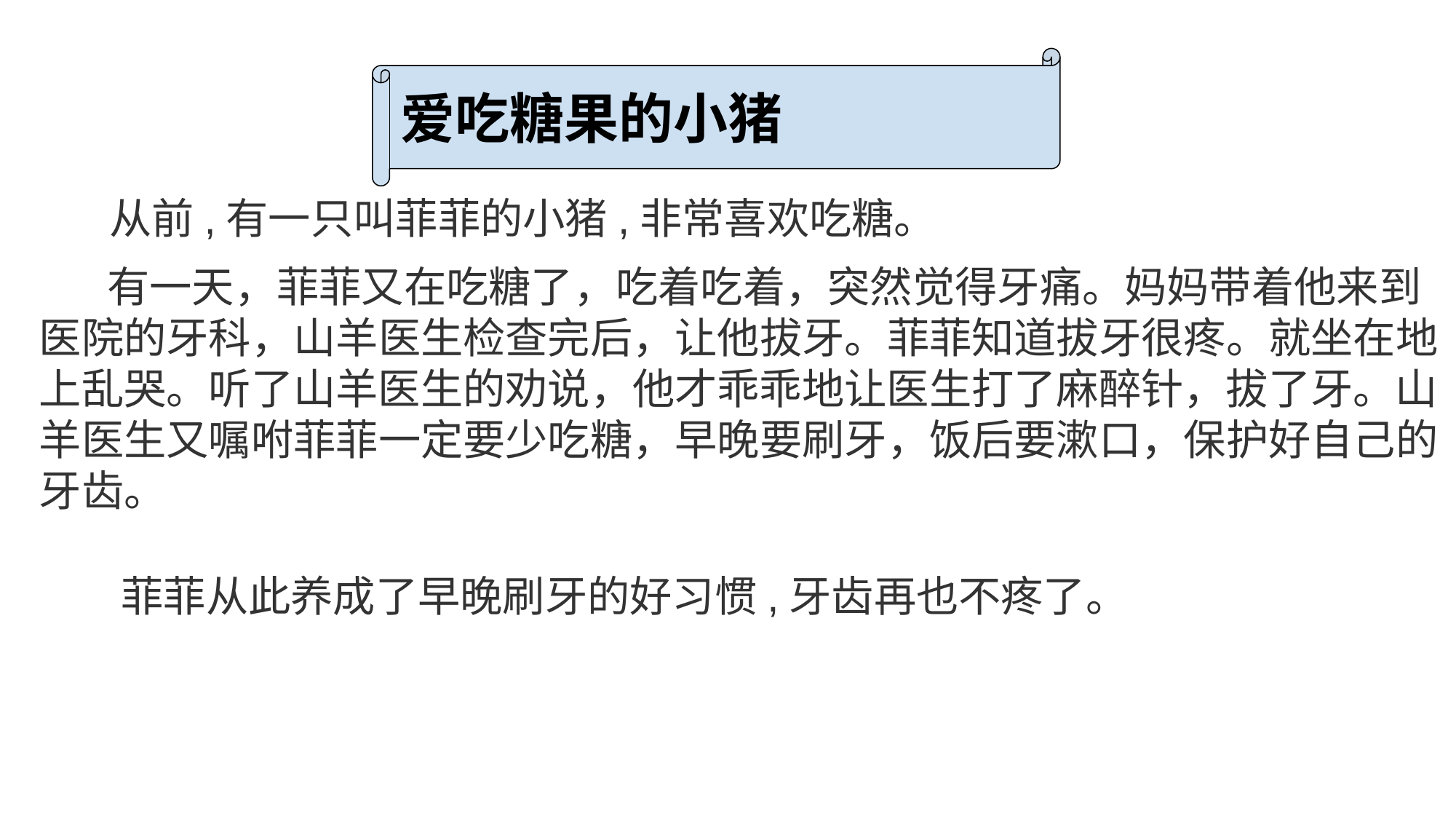

爱吃糖果的小猪
     从前,有一只叫菲菲的小猪,非常喜欢吃糖。
      有一天，菲菲又在吃糖了，吃着吃着，突然觉得牙痛。妈妈带着他来到医院的牙科，山羊医生检查完后，让他拔牙。菲菲知道拔牙很疼。就坐在地上乱哭。听了山羊医生的劝说，他才乖乖地让医生打了麻醉针，拔了牙。山羊医生又嘱咐菲菲一定要少吃糖，早晚要刷牙，饭后要漱口，保护好自己的牙齿。
       菲菲从此养成了早晚刷牙的好习惯,牙齿再也不疼了。